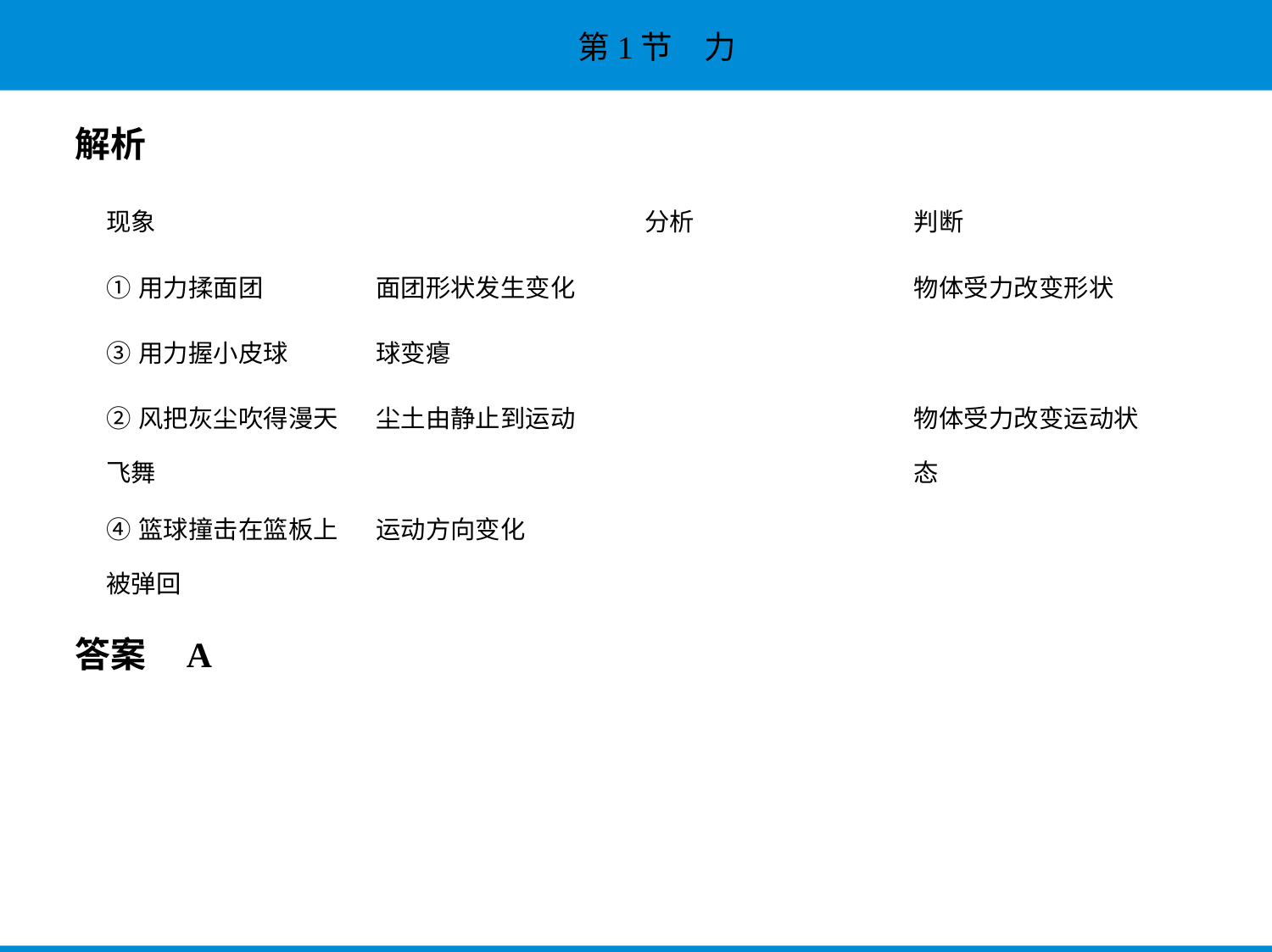

解析

答案    A

| 现象 |  | 分析 | 判断 |
| --- | --- | --- | --- |
| ①用力揉面团 | 面团形状发生变化 |  | 物体受力改变形状 |
| ③用力握小皮球 | 球变瘪 |  |  |
| ②风把灰尘吹得漫天 飞舞 | 尘土由静止到运动 |  | 物体受力改变运动状 态 |
| ④篮球撞击在篮板上 被弹回 | 运动方向变化 |  |  |